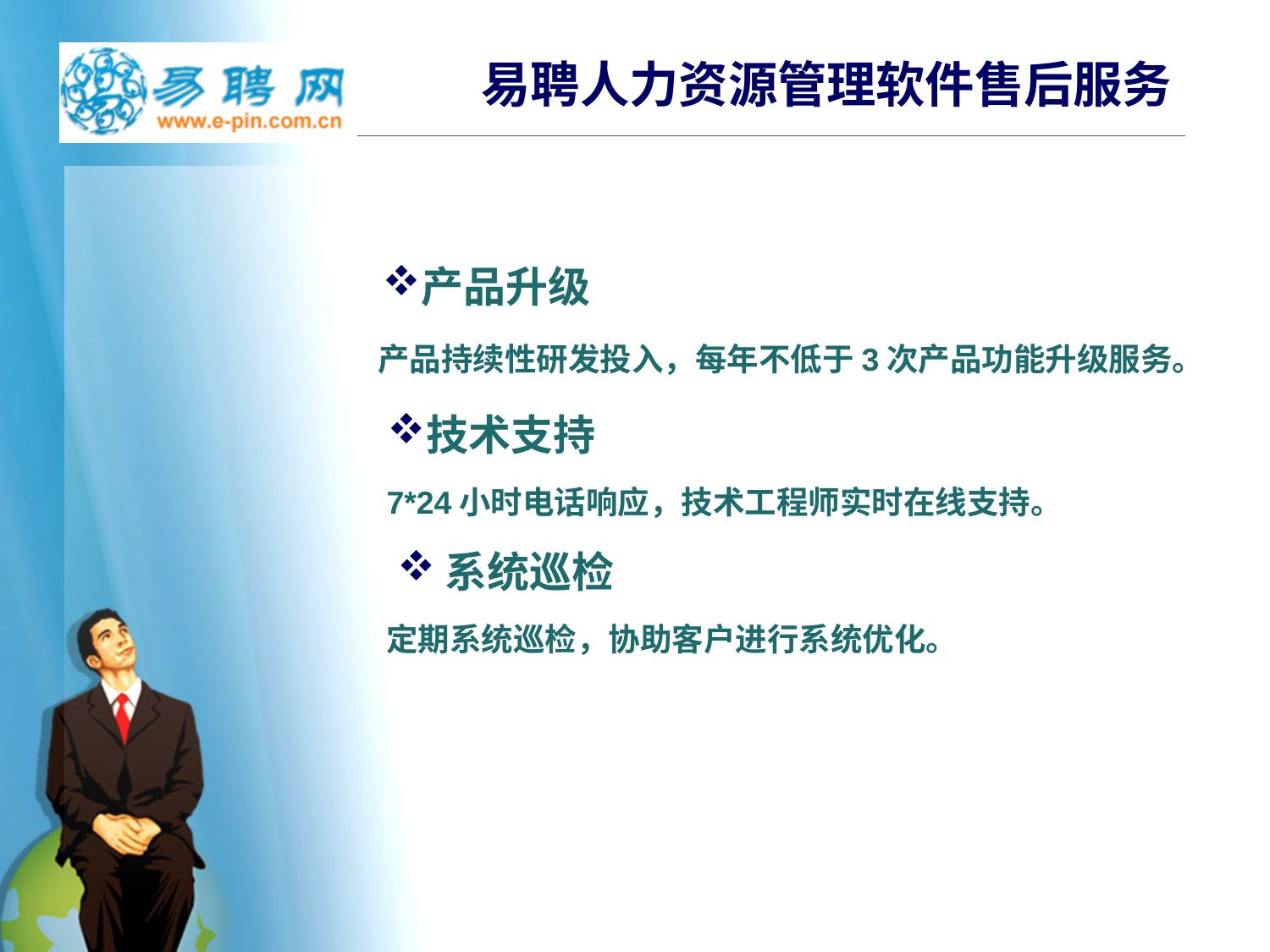

# 易聘人力资源管理软件售后服务
产品升级
产品持续性研发投入，每年不低于3次产品功能升级服务。
技术支持
7*24小时电话响应，技术工程师实时在线支持。
系统巡检
定期系统巡检，协助客户进行系统优化。